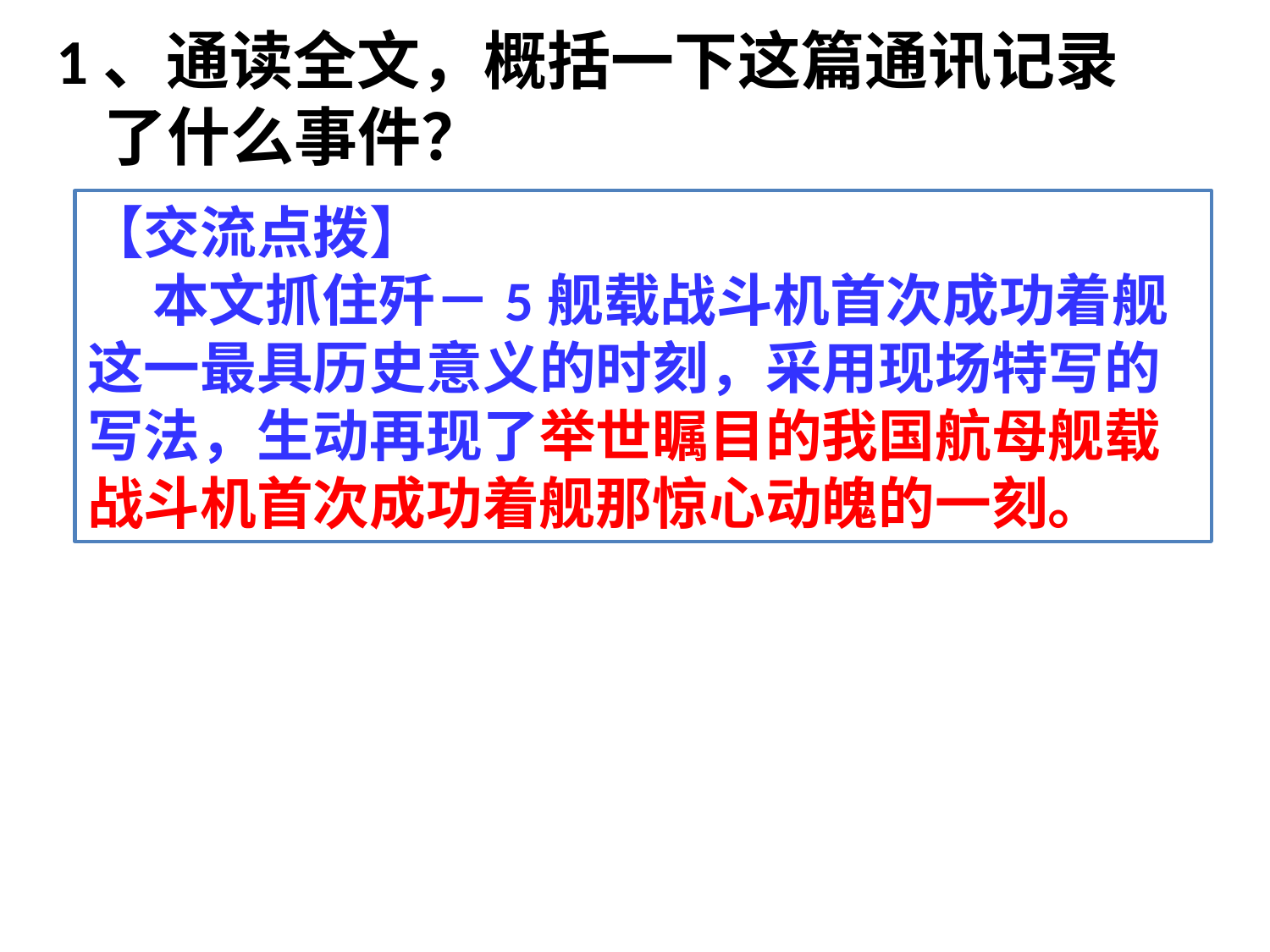

1、通读全文，概括一下这篇通讯记录了什么事件？

【交流点拨】
    本文抓住歼－5舰载战斗机首次成功着舰这一最具历史意义的时刻，采用现场特写的写法，生动再现了举世瞩目的我国航母舰载战斗机首次成功着舰那惊心动魄的一刻。